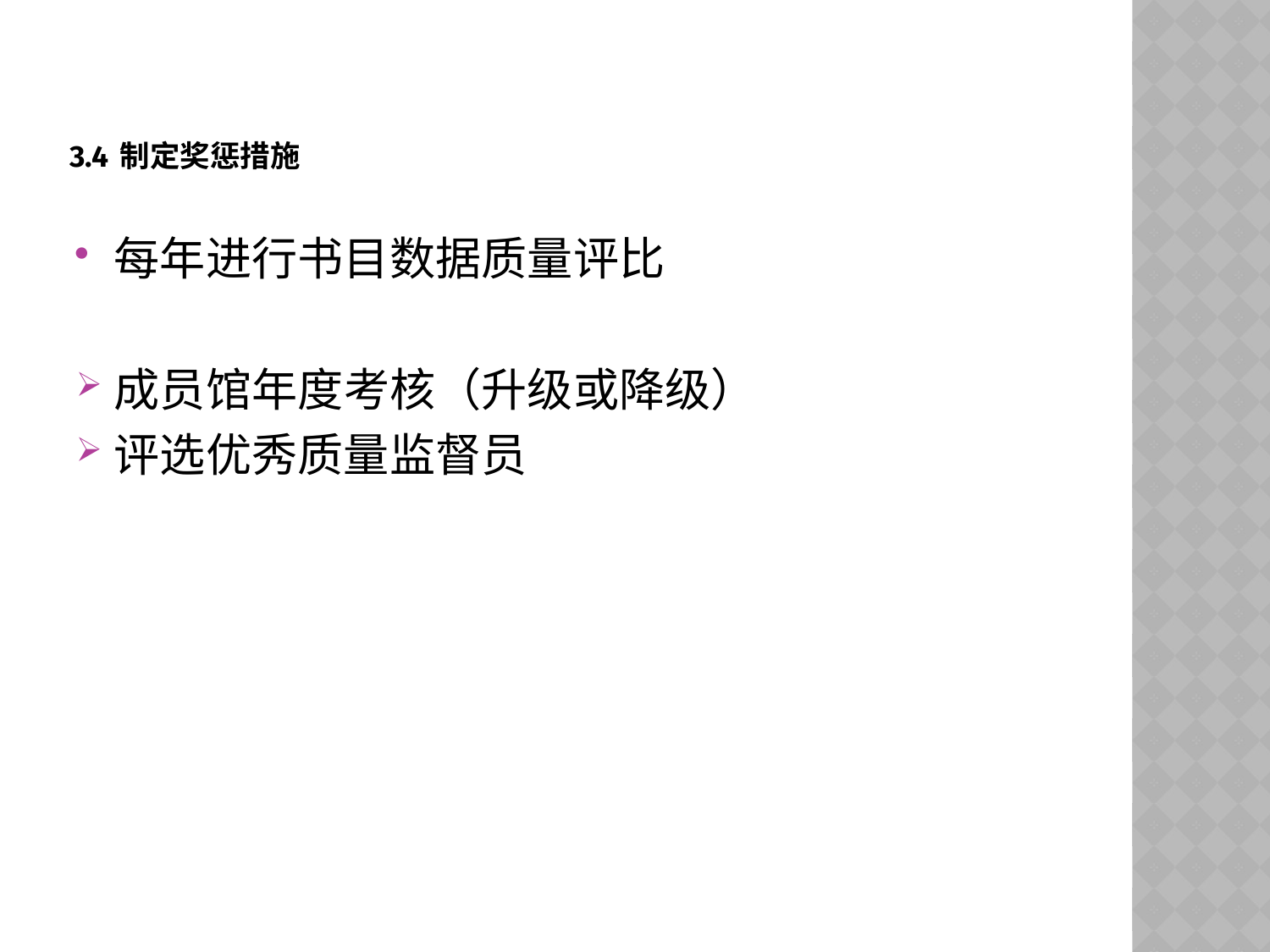

# 3.4 制定奖惩措施
每年进行书目数据质量评比

成员馆年度考核（升级或降级）
评选优秀质量监督员